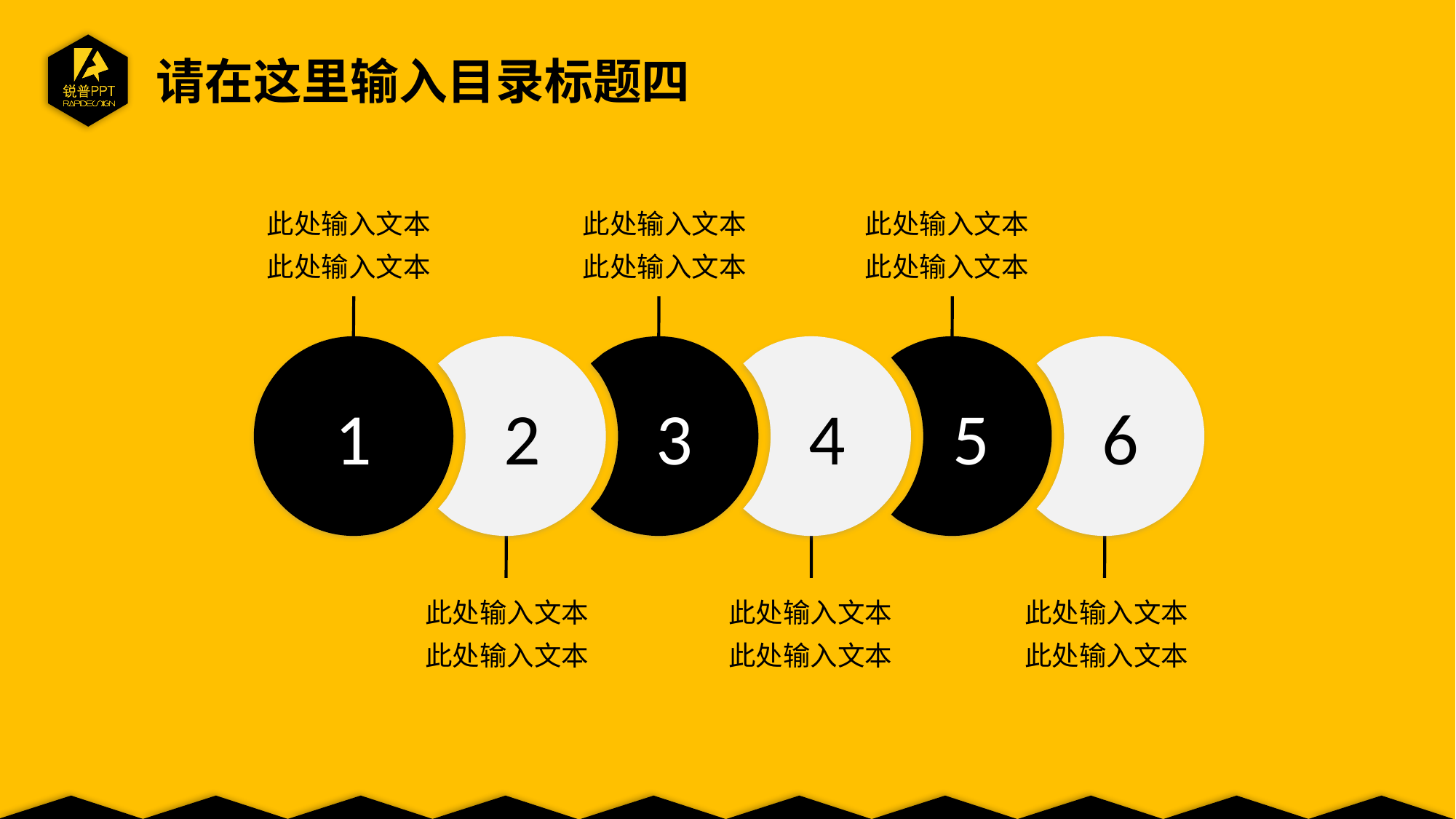

请在这里输入目录标题四
此处输入文本
此处输入文本
此处输入文本
此处输入文本
此处输入文本
此处输入文本
1
2
3
4
5
6
此处输入文本
此处输入文本
此处输入文本
此处输入文本
此处输入文本
此处输入文本